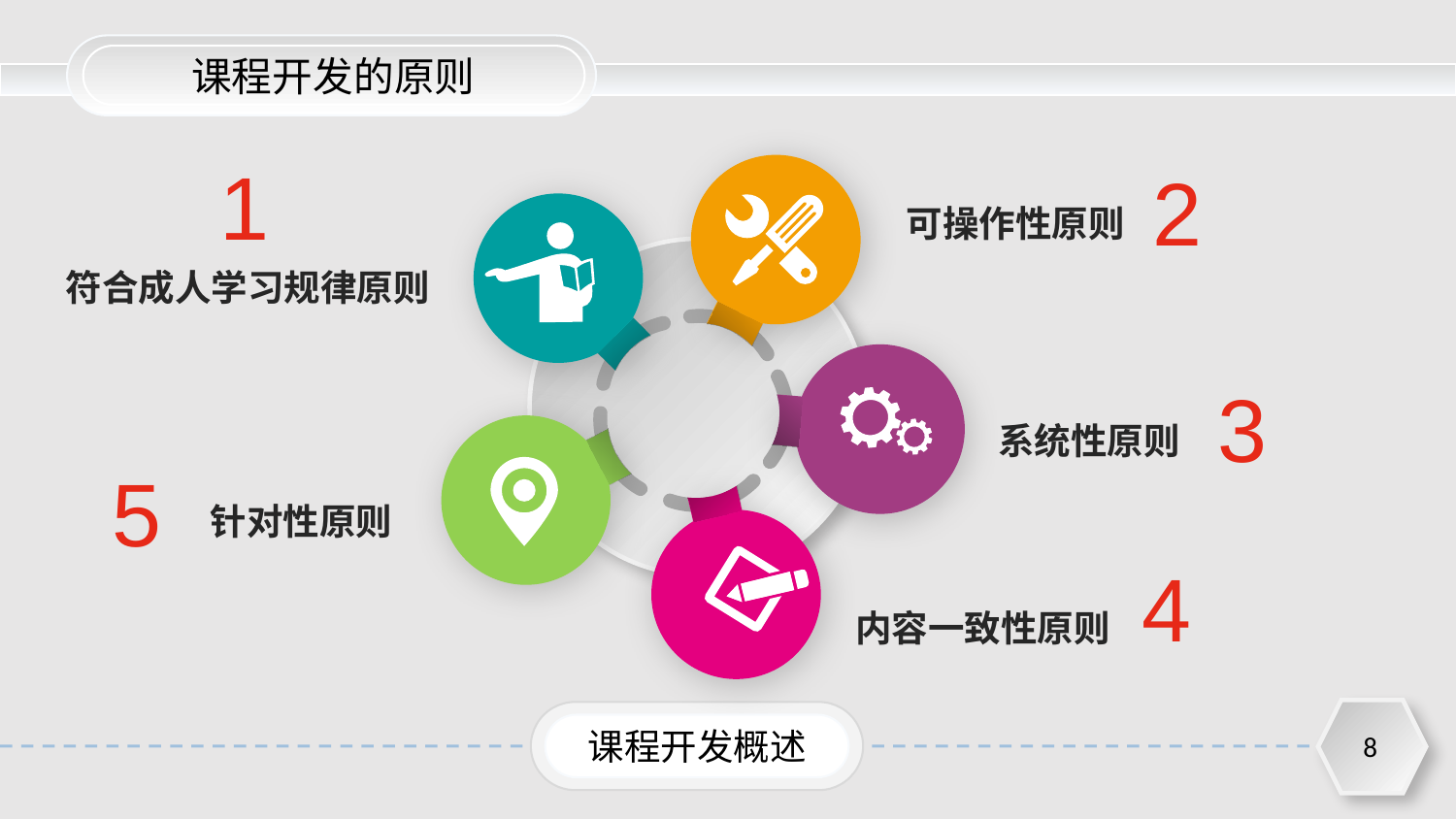

课程开发的原则
1

2

可操作性原则

符合成人学习规律原则

3

系统性原则
5

针对性原则
4
内容一致性原则
课程开发概述